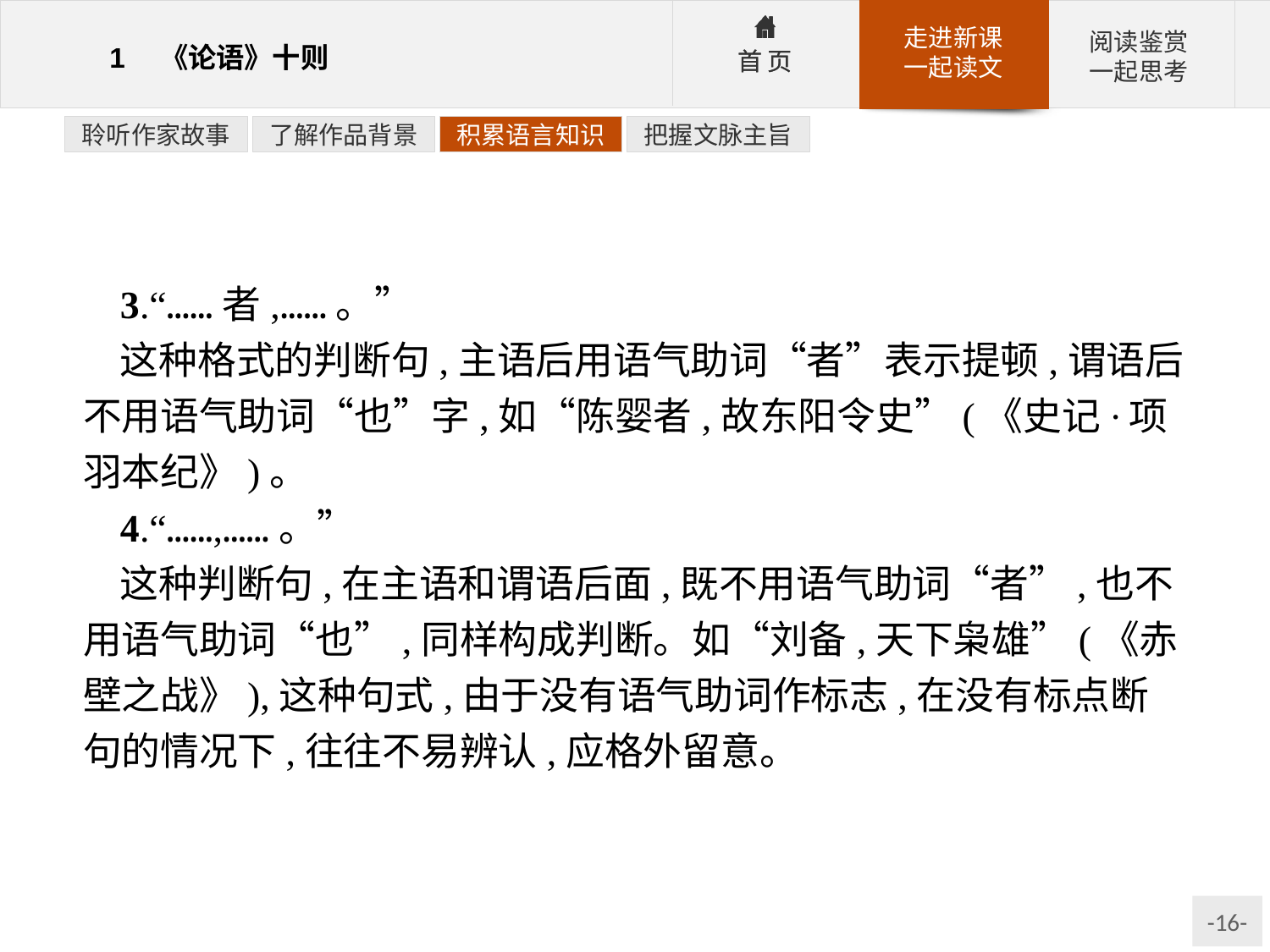

聆听作家故事
了解作品背景
积累语言知识
把握文脉主旨
3.“……者,……。”
这种格式的判断句,主语后用语气助词“者”表示提顿,谓语后不用语气助词“也”字,如“陈婴者,故东阳令史”(《史记·项羽本纪》)。
4.“……,……。”
这种判断句,在主语和谓语后面,既不用语气助词“者”,也不用语气助词“也”,同样构成判断。如“刘备,天下枭雄”(《赤壁之战》),这种句式,由于没有语气助词作标志,在没有标点断句的情况下,往往不易辨认,应格外留意。